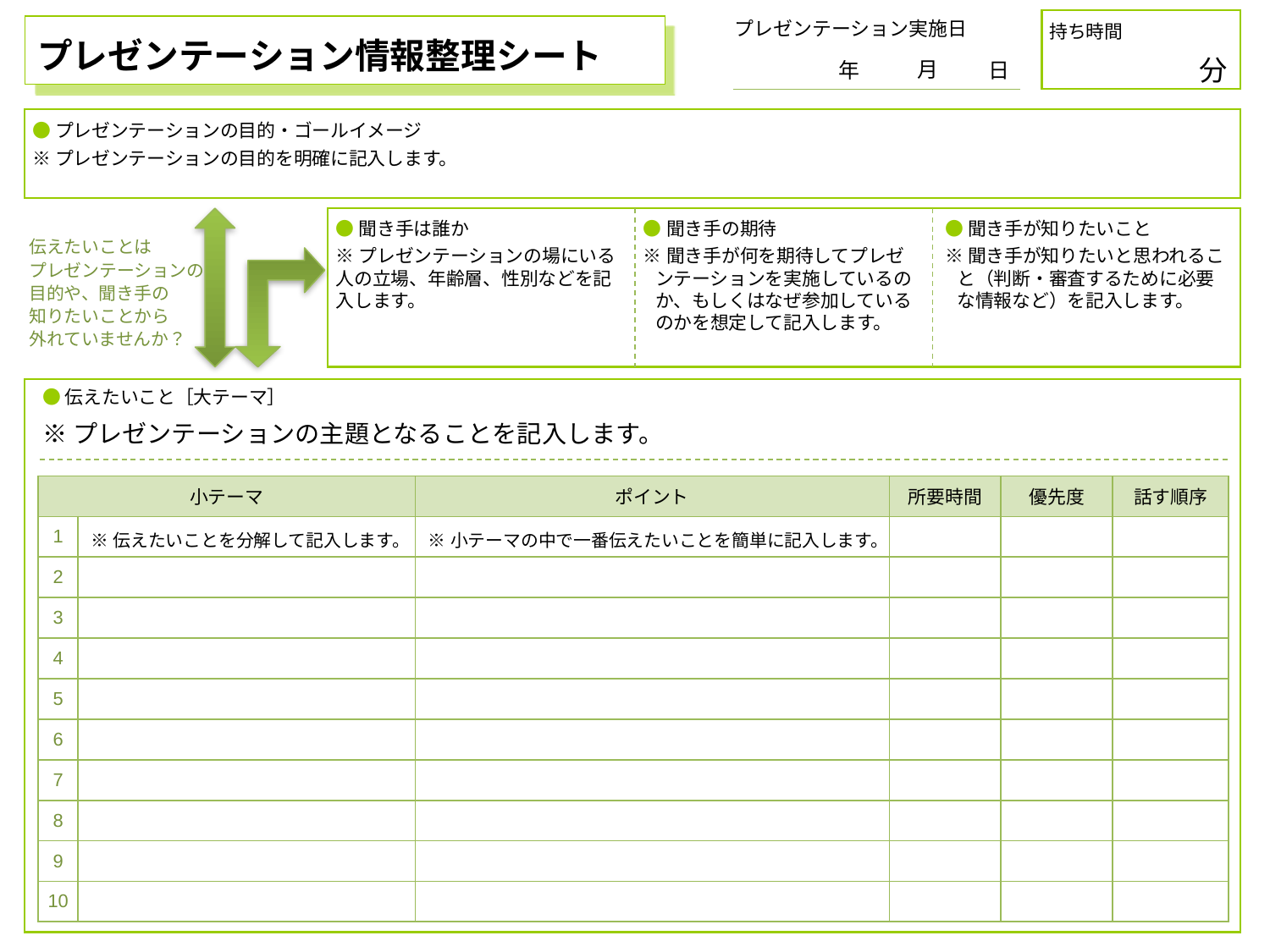

プレゼンテーション実施日
持ち時間
分
プレゼンテーション情報整理シート
月
年
日
●プレゼンテーションの目的・ゴールイメージ
※プレゼンテーションの目的を明確に記入します。

●聞き手は誰か
※プレゼンテーションの場にいる人の立場、年齢層、性別などを記入します。
●聞き手の期待
※聞き手が何を期待してプレゼンテーションを実施しているのか、もしくはなぜ参加しているのかを想定して記入します。
●聞き手が知りたいこと
※聞き手が知りたいと思われること（判断・審査するために必要な情報など）を記入します。
伝えたいことは
プレゼンテーションの
目的や、聞き手の
知りたいことから
外れていませんか？

●伝えたいこと［大テーマ］
※プレゼンテーションの主題となることを記入します。
| 小テーマ |  | ポイント | 所要時間 | 優先度 | 話す順序 |
| --- | --- | --- | --- | --- | --- |
| 1 | ※伝えたいことを分解して記入します。 | ※小テーマの中で一番伝えたいことを簡単に記入します。 |  |  |  |
| 2 |  |  |  |  |  |
| 3 |  |  |  |  |  |
| 4 |  |  |  |  |  |
| 5 |  |  |  |  |  |
| 6 |  |  |  |  |  |
| 7 |  |  |  |  |  |
| 8 |  |  |  |  |  |
| 9 |  |  |  |  |  |
| 10 |  |  |  |  |  |